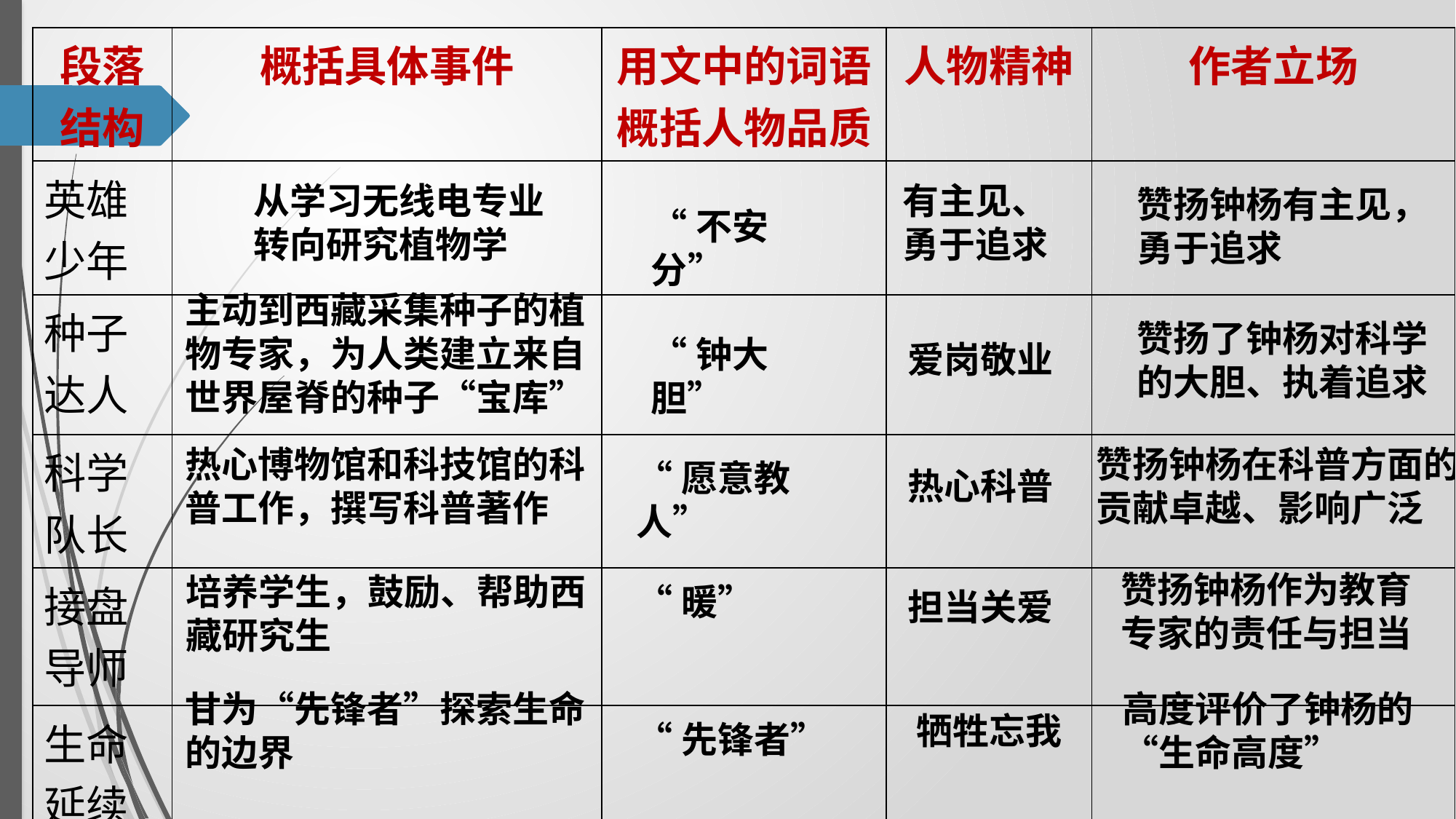

| 段落结构 | 概括具体事件 | 用文中的词语概括人物品质 | 人物精神 | 作者立场 |
| --- | --- | --- | --- | --- |
| 英雄少年 |  |  |  |  |
| 种子达人 |  |  |  |  |
| 科学队长 |  |  |  |  |
| 接盘导师 |  |  |  |  |
| 生命延续 |  |  |  |  |
从学习无线电专业转向研究植物学
有主见、勇于追求
赞扬钟杨有主见，勇于追求
“不安分”
主动到西藏采集种子的植物专家，为人类建立来自世界屋脊的种子“宝库”
赞扬了钟杨对科学的大胆、执着追求
“钟大胆”
爱岗敬业
热心博物馆和科技馆的科普工作，撰写科普著作
赞扬钟杨在科普方面的贡献卓越、影响广泛
“愿意教人”
热心科普
赞扬钟杨作为教育专家的责任与担当
培养学生，鼓励、帮助西藏研究生
“暖”
担当关爱
高度评价了钟杨的“生命高度”
甘为“先锋者”探索生命的边界
牺牲忘我
“先锋者”